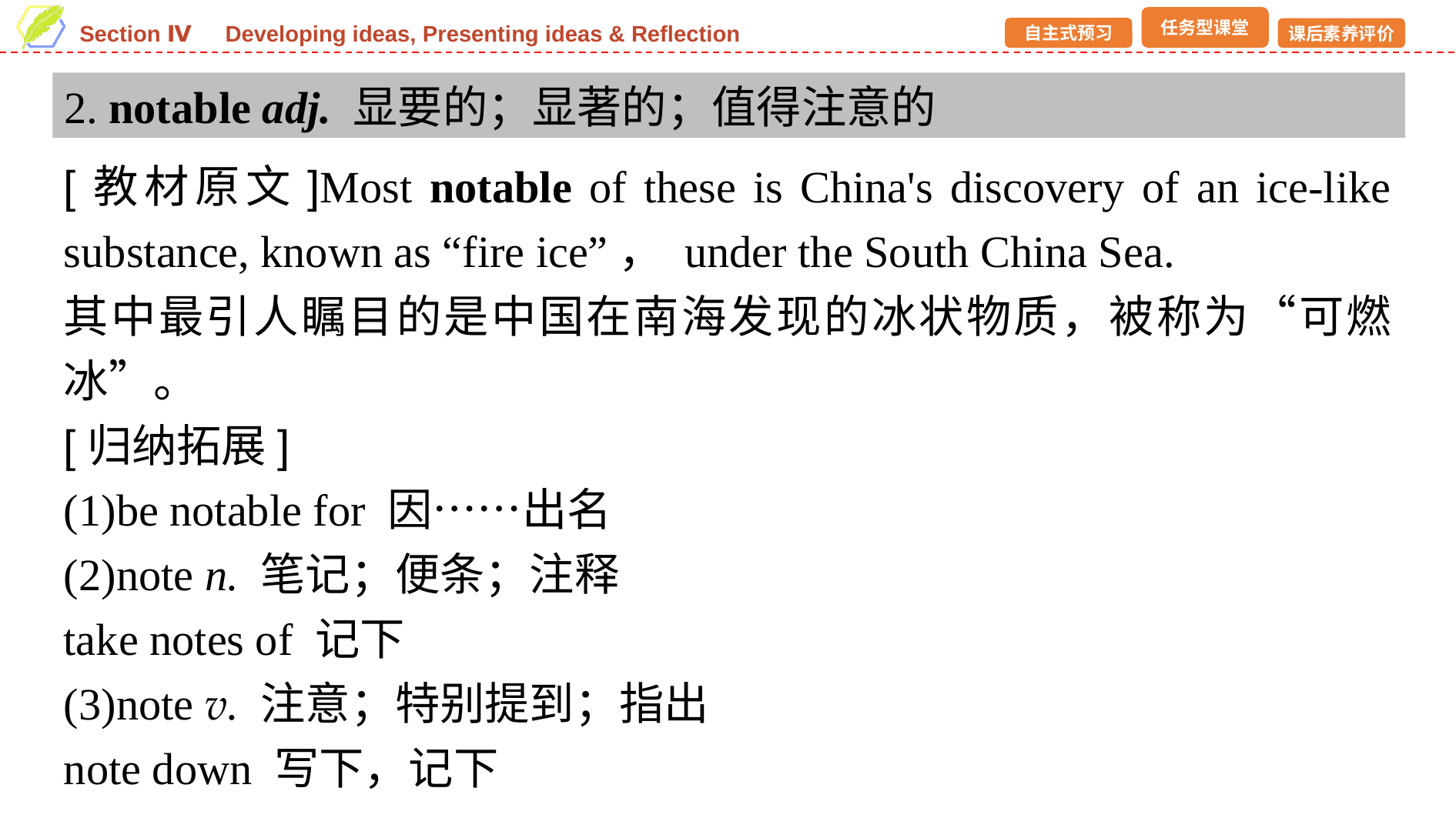

2. notable adj. 显要的；显著的；值得注意的
[教材原文]Most notable of these is China's discovery of an ice-like substance, known as “fire ice”， under the South China Sea.
其中最引人瞩目的是中国在南海发现的冰状物质，被称为“可燃冰”。
[归纳拓展]
(1)be notable for 因……出名
(2)note n. 笔记；便条；注释
take notes of 记下
(3)note v. 注意；特别提到；指出
note down 写下，记下